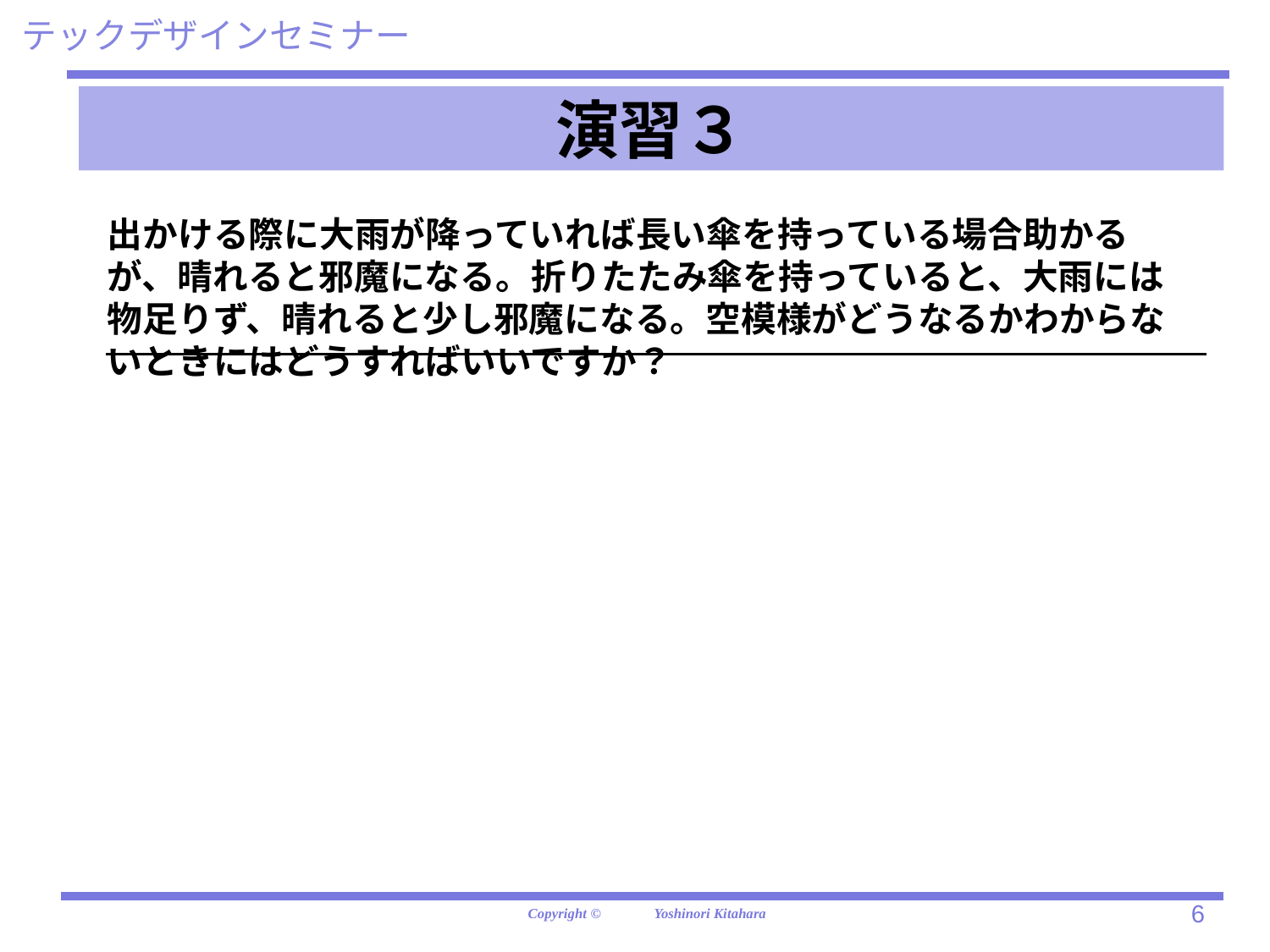

演習３
出かける際に大雨が降っていれば長い傘を持っている場合助かるが、晴れると邪魔になる。折りたたみ傘を持っていると、大雨には物足りず、晴れると少し邪魔になる。空模様がどうなるかわからないときにはどうすればいいですか？